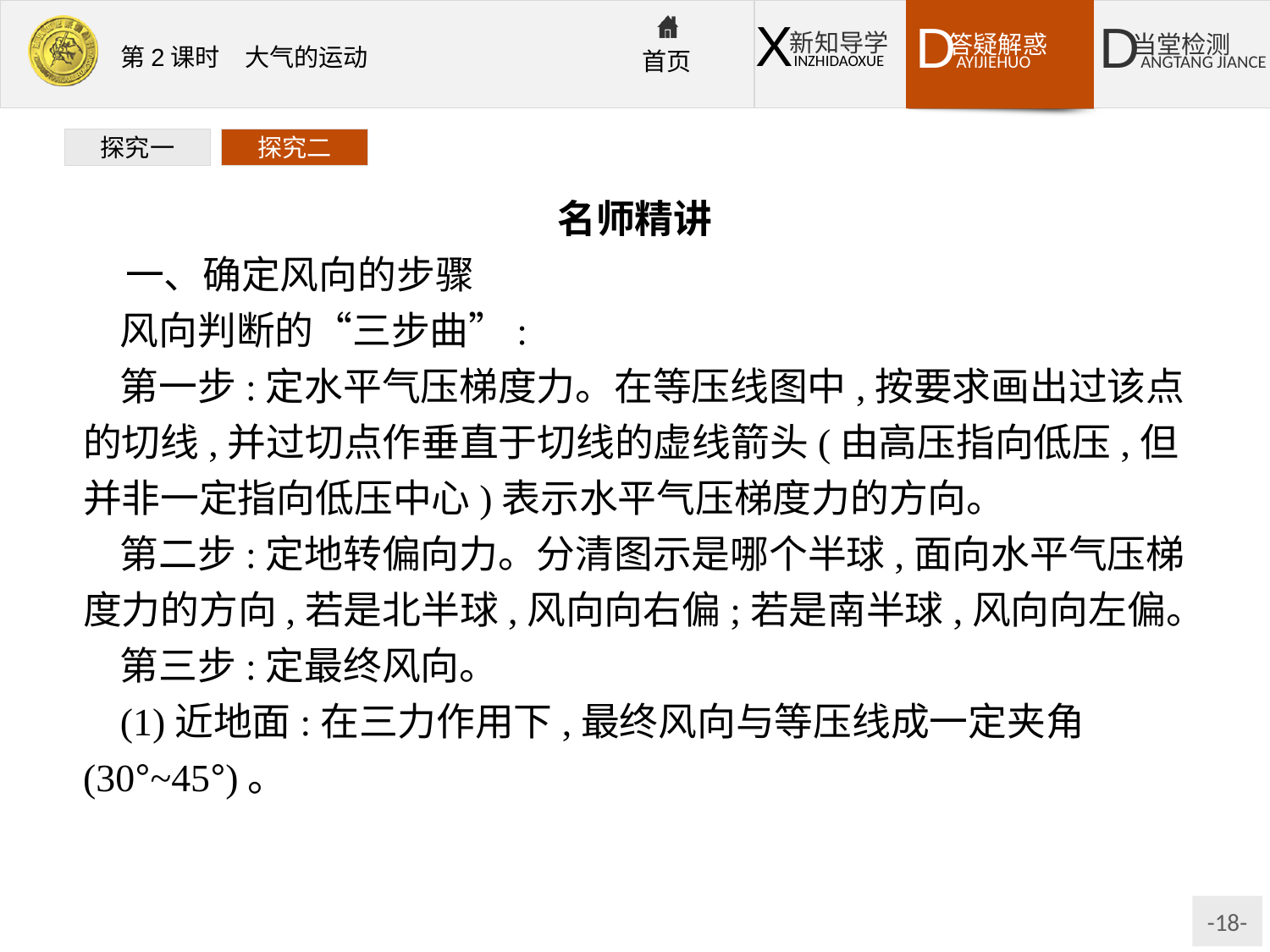

探究一
探究二
名师精讲
一、确定风向的步骤
风向判断的“三步曲”:
第一步:定水平气压梯度力。在等压线图中,按要求画出过该点的切线,并过切点作垂直于切线的虚线箭头(由高压指向低压,但并非一定指向低压中心)表示水平气压梯度力的方向。
第二步:定地转偏向力。分清图示是哪个半球,面向水平气压梯度力的方向,若是北半球,风向向右偏;若是南半球,风向向左偏。
第三步:定最终风向。
(1)近地面:在三力作用下,最终风向与等压线成一定夹角(30°~45°)。